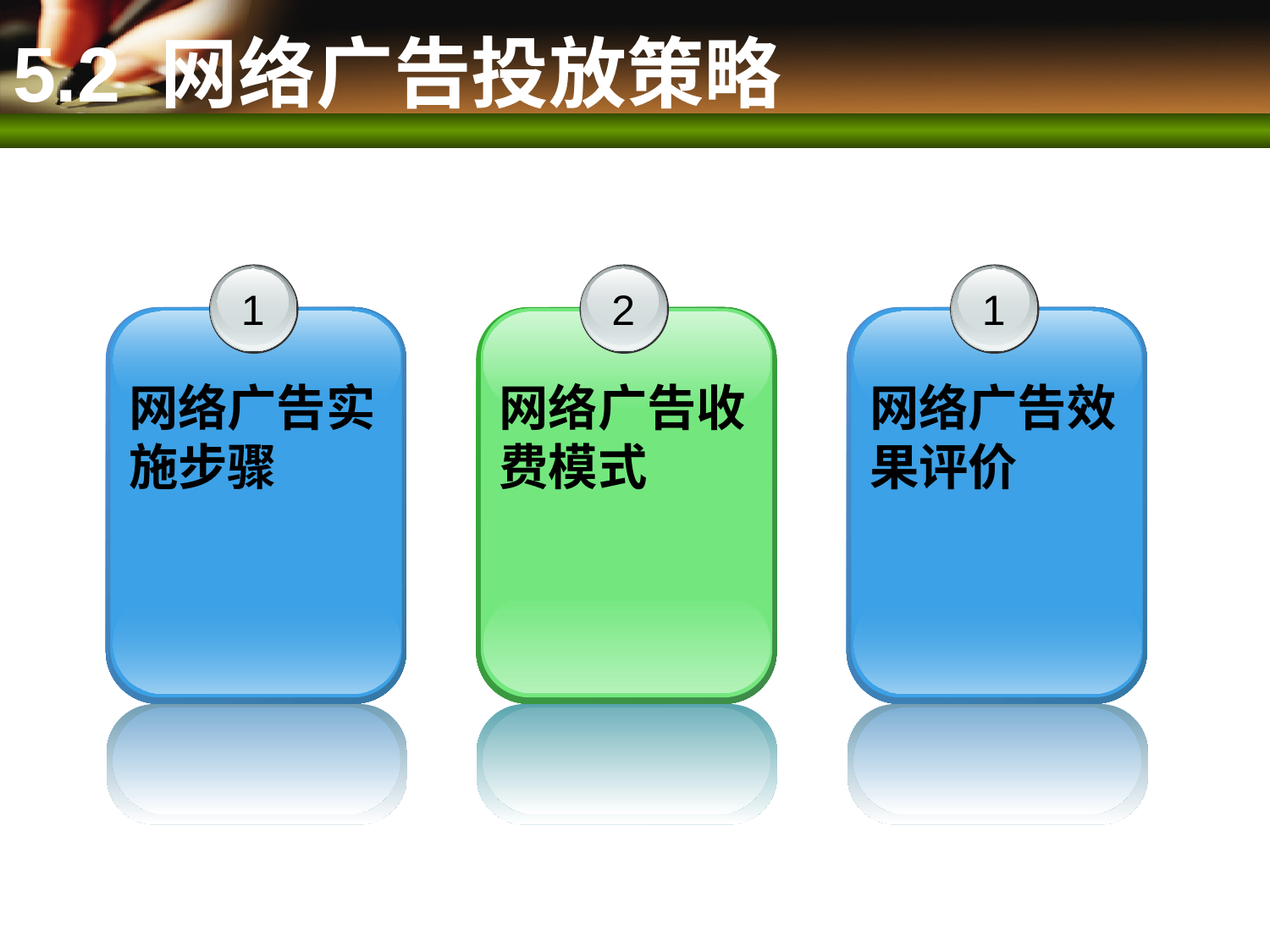

# 5.2 网络广告投放策略

1

网络广告实施步骤

2

网络广告收费模式

1

网络广告效果评价